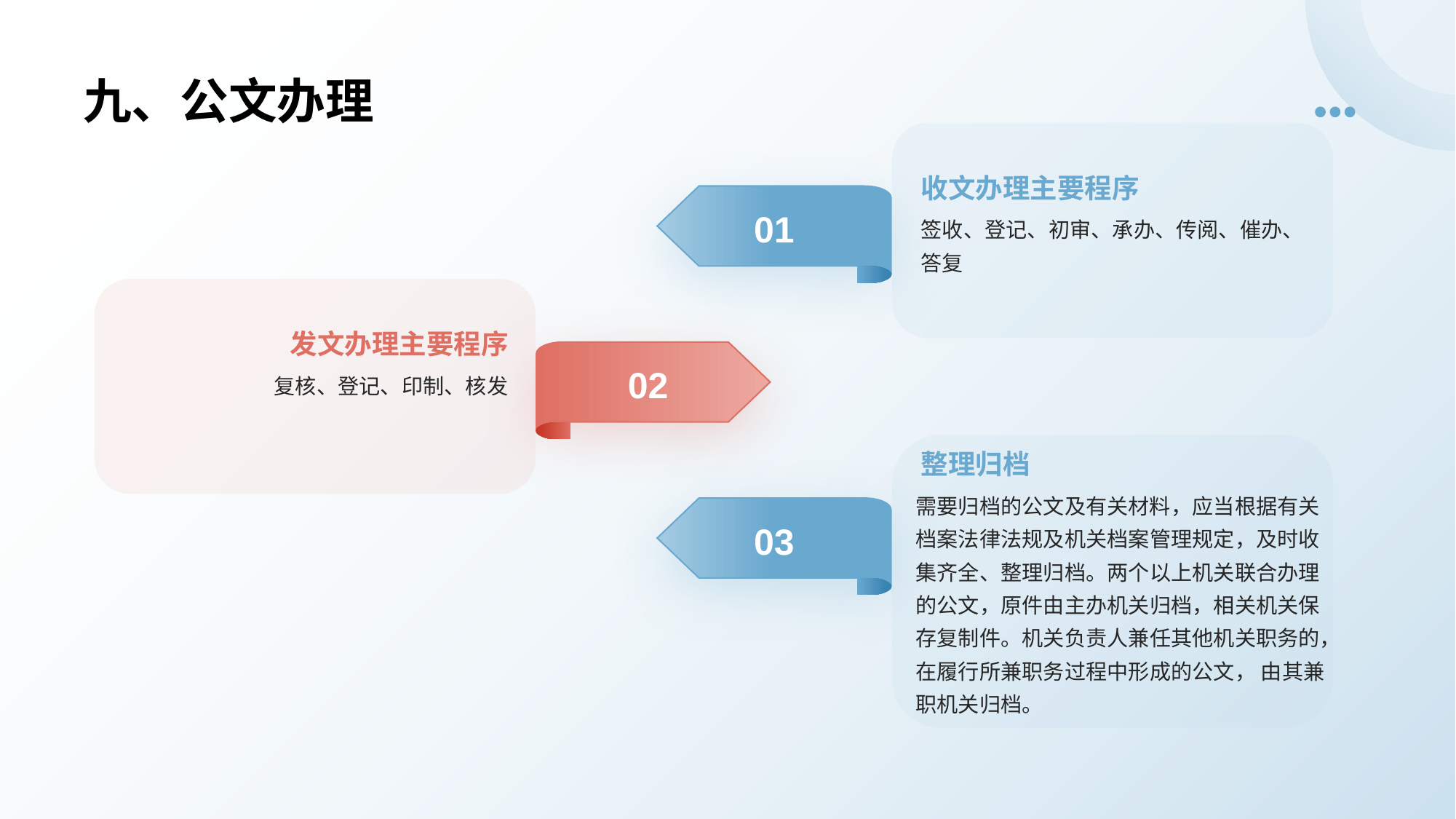

# 九、公文办理

收文办理主要程序
01
签收、登记、初审、承办、传阅、催办、答复

发文办理主要程序
02
复核、登记、印制、核发

整理归档

需要归档的公文及有关材料，应当根据有关档案法律法规及机关档案管理规定，及时收集齐全、整理归档。两个以上机关联合办理的公文，原件由主办机关归档，相关机关保存复制件。机关负责人兼任其他机关职务的，在履行所兼职务过程中形成的公文， 由其兼职机关归档。

03